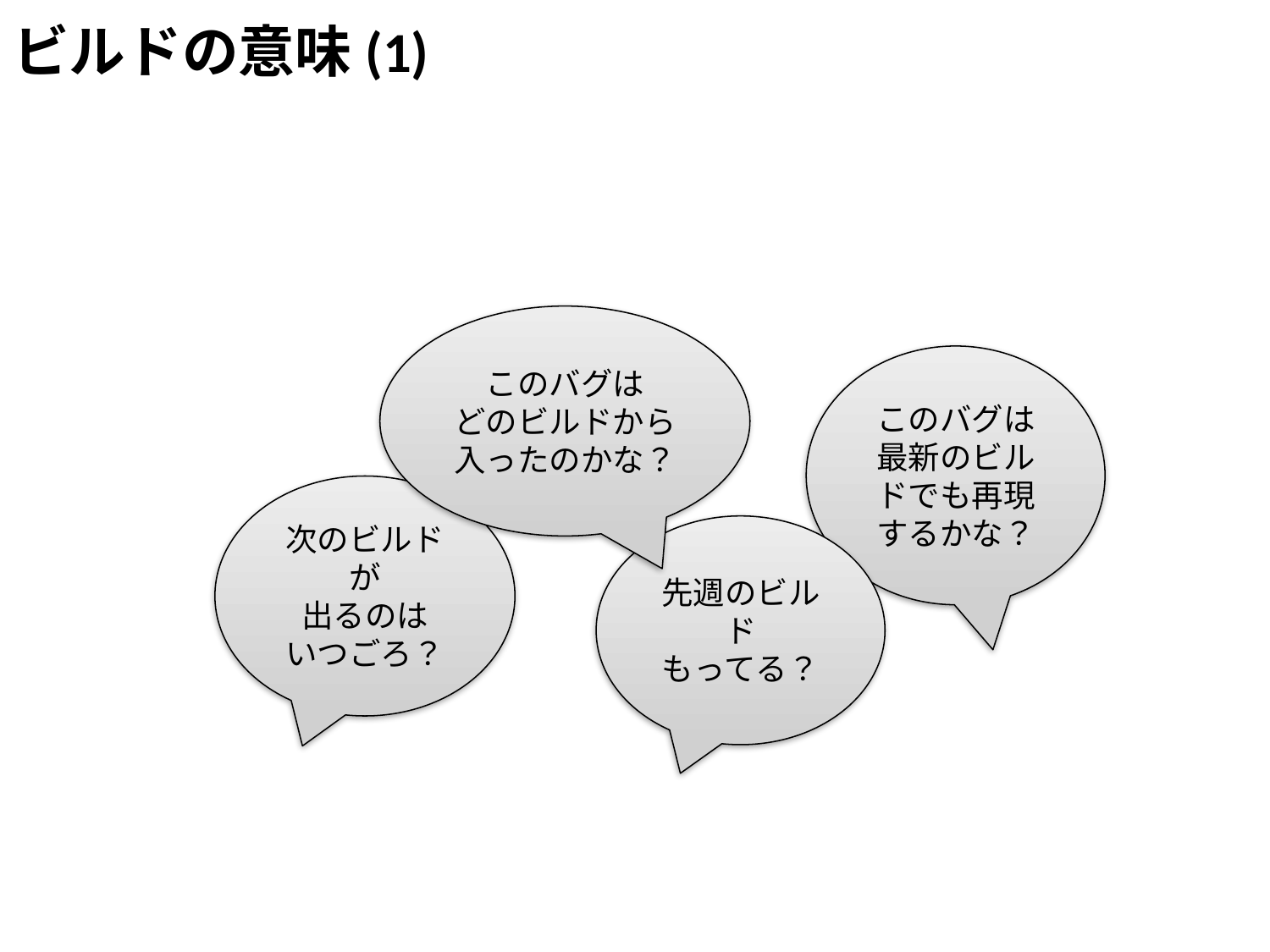

ビルドの意味(1)
このバグは
どのビルドから
入ったのかな？
このバグは
最新のビルドでも再現するかな？
次のビルドが
出るのは
いつごろ？
先週のビルド
もってる？